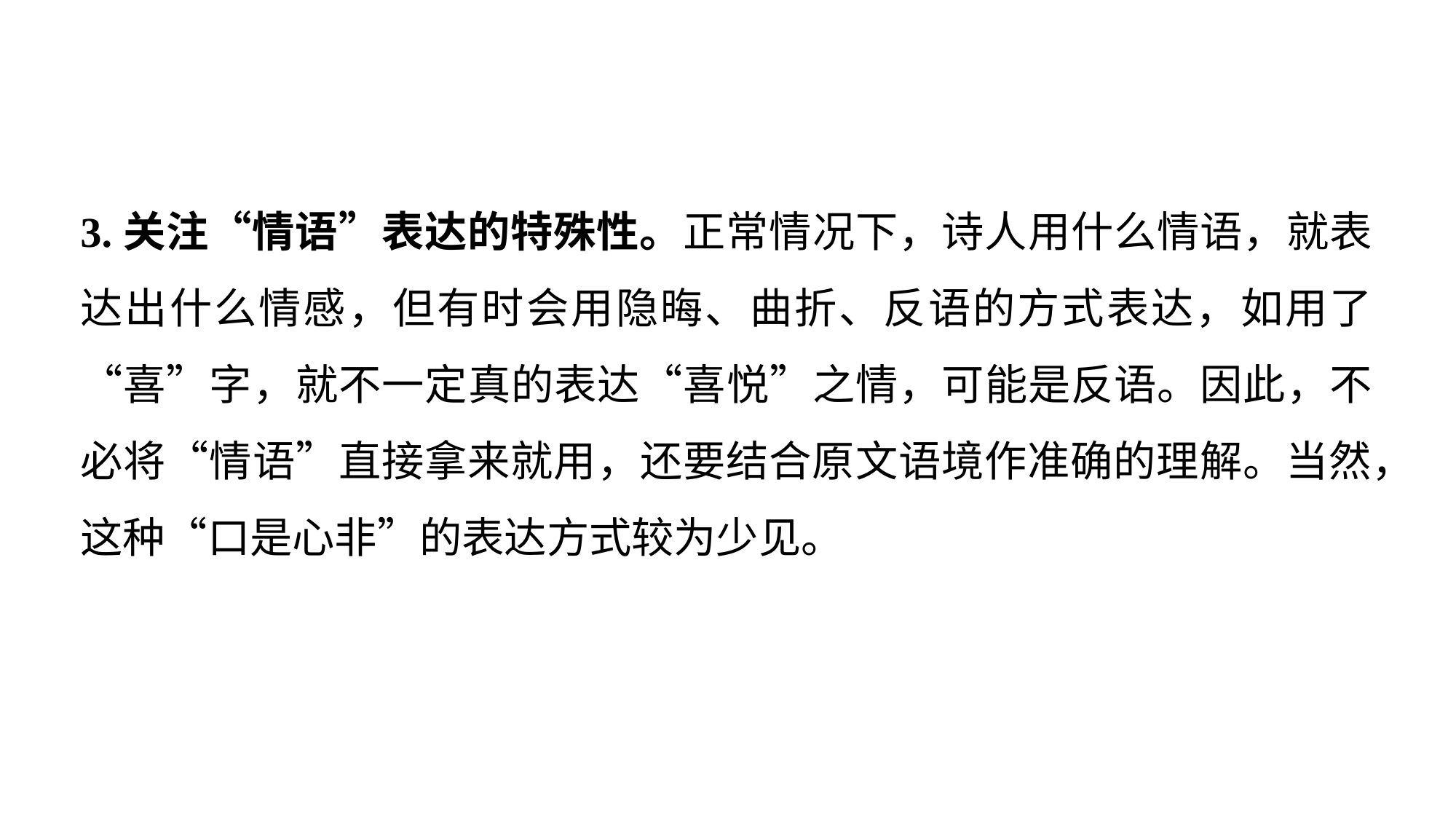

3.关注“情语”表达的特殊性。正常情况下，诗人用什么情语，就表达出什么情感，但有时会用隐晦、曲折、反语的方式表达，如用了“喜”字，就不一定真的表达“喜悦”之情，可能是反语。因此，不必将“情语”直接拿来就用，还要结合原文语境作准确的理解。当然，这种“口是心非”的表达方式较为少见。